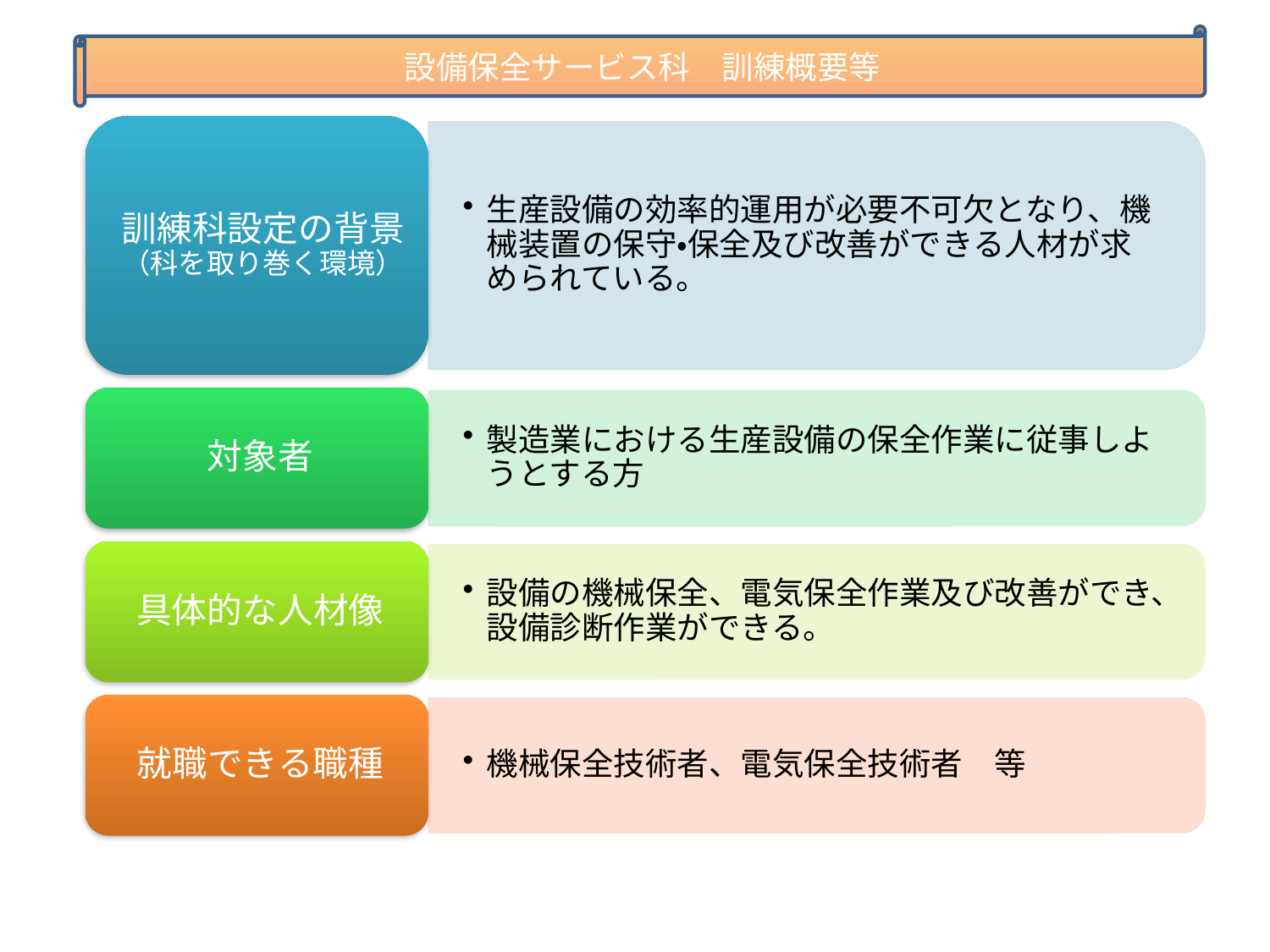

設備保全サービス科　訓練概要等
生産設備の効率的運用が必要不可欠となり、機械装置の保守・保全及び改善ができる人材が求められている。
訓練科設定の背景
（科を取り巻く環境）
製造業における生産設備の保全作業に従事しようとする方
対象者
設備の機械保全、電気保全作業及び改善ができ、設備診断作業ができる。
具体的な人材像
機械保全技術者、電気保全技術者　等
就職できる職種